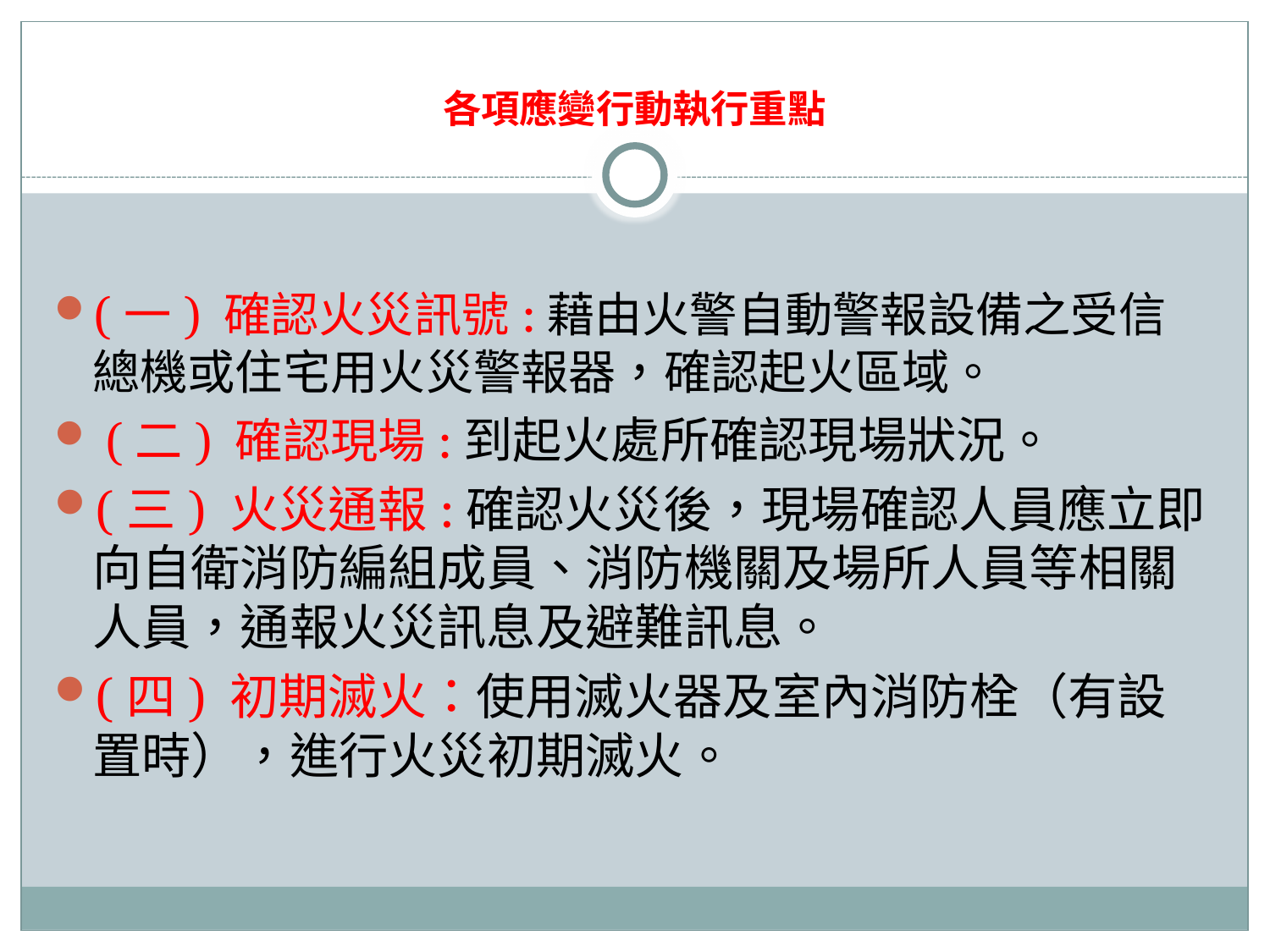

# 各項應變行動執行重點

(一) 確認火災訊號:藉由火警自動警報設備之受信總機或住宅用火災警報器，確認起火區域。
 (二) 確認現場:到起火處所確認現場狀況。
(三) 火災通報:確認火災後，現場確認人員應立即向自衛消防編組成員、消防機關及場所人員等相關人員，通報火災訊息及避難訊息。
(四) 初期滅火：使用滅火器及室內消防栓（有設置時），進行火災初期滅火。